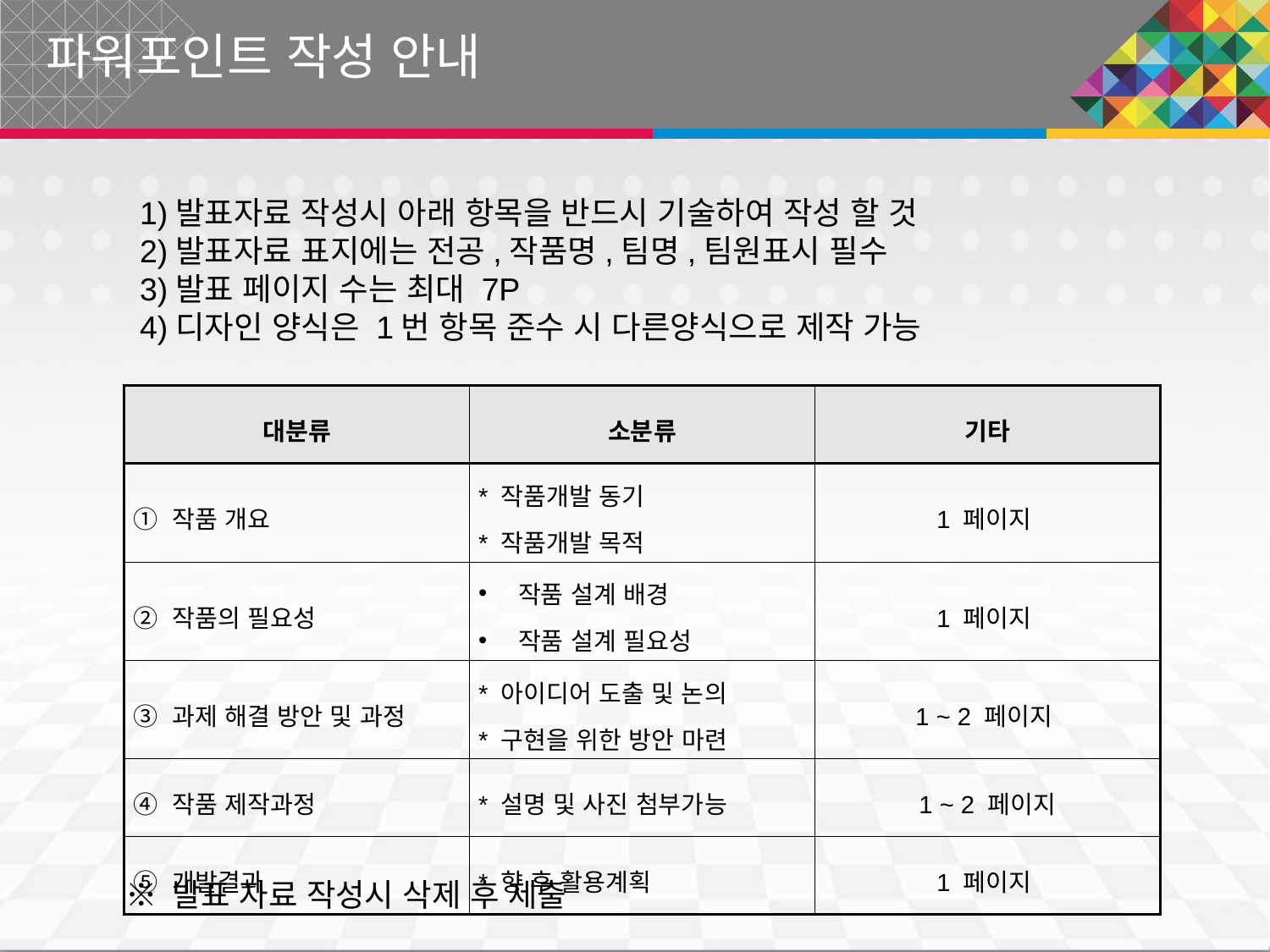

파워포인트 작성 안내
1)발표자료 작성시 아래 항목을 반드시 기술하여 작성 할 것
2)발표자료 표지에는 전공,작품명,팀명,팀원표시 필수
3)발표 페이지 수는 최대 7P
4)디자인 양식은 1번 항목 준수 시 다른양식으로 제작 가능
| 대분류 | 소분류 | 기타 |
| --- | --- | --- |
| ① 작품 개요 | \* 작품개발 동기 \* 작품개발 목적 | 1 페이지 |
| ② 작품의 필요성 | 작품 설계 배경 작품 설계 필요성 | 1 페이지 |
| ③ 과제 해결 방안 및 과정 | \* 아이디어 도출 및 논의 \* 구현을 위한 방안 마련 | 1 ~ 2 페이지 |
| ④ 작품 제작과정 | \* 설명 및 사진 첨부가능 | 1 ~ 2 페이지 |
| ⑤ 개발결과 | \* 향 후 활용계획 | 1 페이지 |
※ 발표 자료 작성시 삭제 후 제출